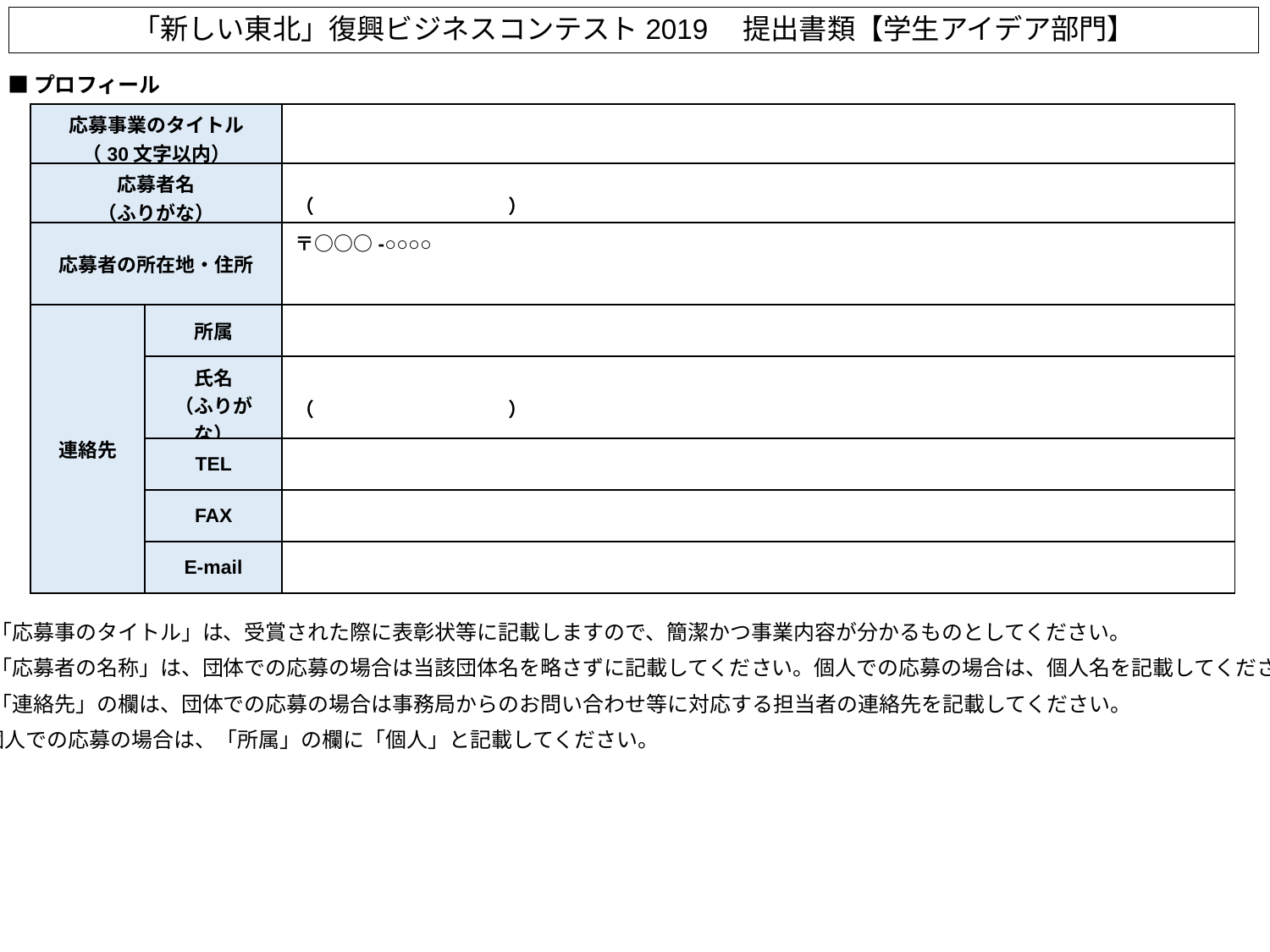

「新しい東北」復興ビジネスコンテスト2019　提出書類【学生アイデア部門】
■プロフィール
| 応募事業のタイトル （30文字以内） |  |  |
| --- | --- | --- |
| 応募者名 （ふりがな） |  | （　　　　　　　　　　） |
| 応募者の所在地・住所 |  | 〒○○○-○○○○ |
| 連絡先 | 所属 |  |
|  | 氏名 （ふりがな） | （　　　　　　　　　　） |
|  | TEL |  |
|  | FAX |  |
|  | E-mail |  |
※「応募事のタイトル」は、受賞された際に表彰状等に記載しますので、簡潔かつ事業内容が分かるものとしてください。
※「応募者の名称」は、団体での応募の場合は当該団体名を略さずに記載してください。個人での応募の場合は、個人名を記載してください。
※「連絡先」の欄は、団体での応募の場合は事務局からのお問い合わせ等に対応する担当者の連絡先を記載してください。
   個人での応募の場合は、「所属」の欄に「個人」と記載してください。